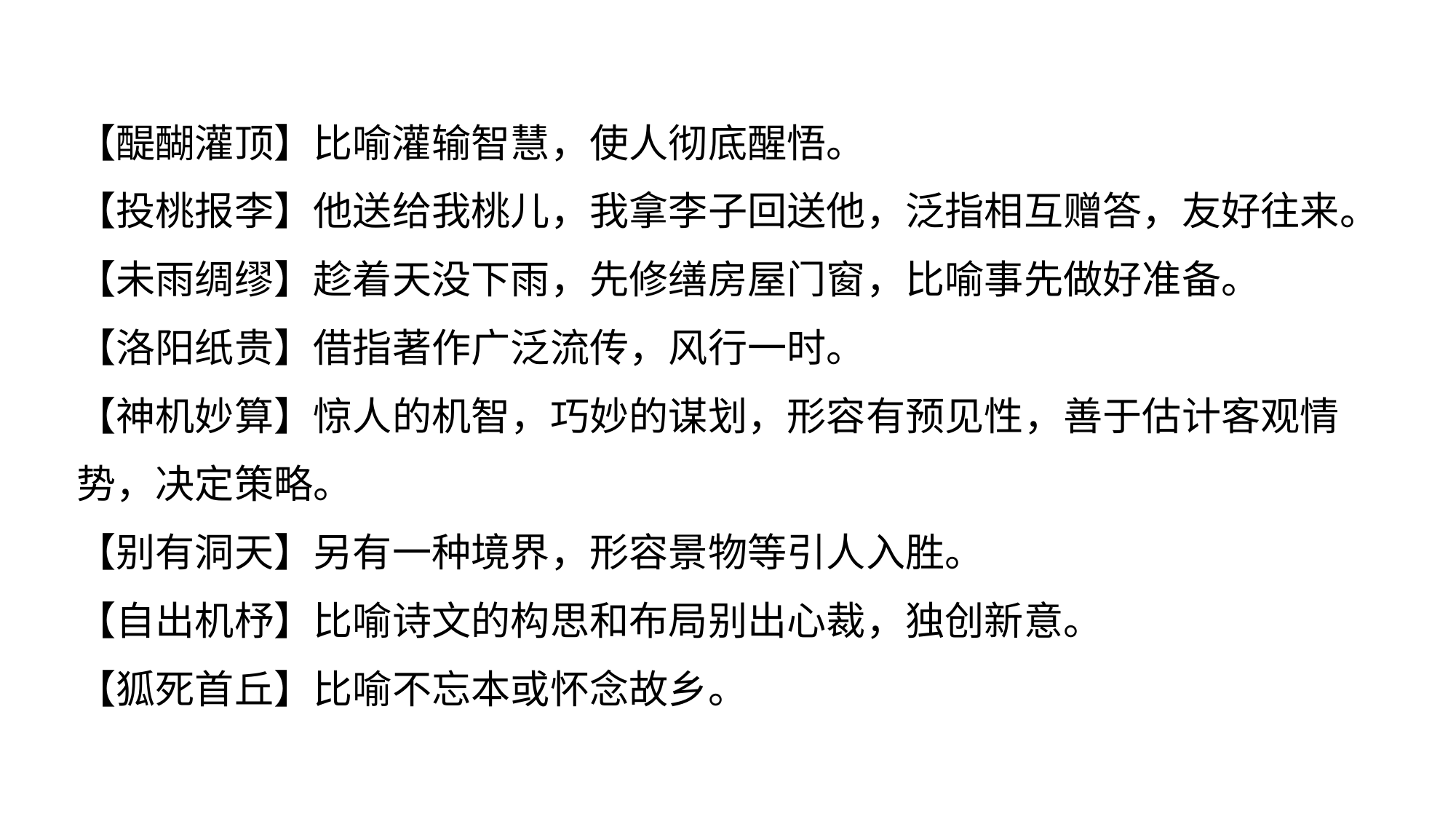

【醍醐灌顶】比喻灌输智慧，使人彻底醒悟。
【投桃报李】他送给我桃儿，我拿李子回送他，泛指相互赠答，友好往来。
【未雨绸缪】趁着天没下雨，先修缮房屋门窗，比喻事先做好准备。
【洛阳纸贵】借指著作广泛流传，风行一时。
【神机妙算】惊人的机智，巧妙的谋划，形容有预见性，善于估计客观情势，决定策略。
【别有洞天】另有一种境界，形容景物等引人入胜。
【自出机杼】比喻诗文的构思和布局别出心裁，独创新意。
【狐死首丘】比喻不忘本或怀念故乡。